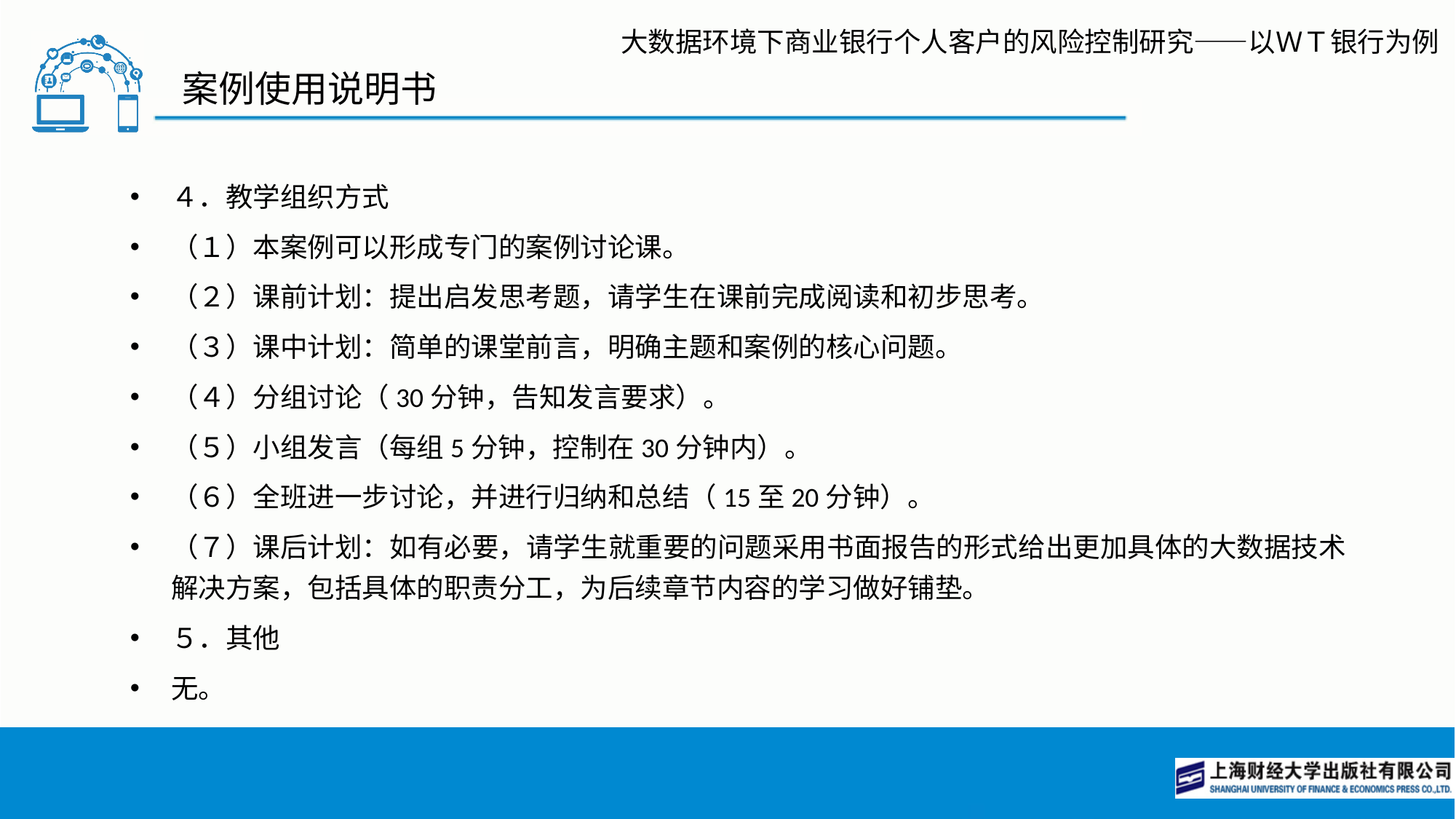

大数据环境下商业银行个人客户的风险控制研究——以ＷＴ银行为例

# 案例使用说明书
４．教学组织方式
（１）本案例可以形成专门的案例讨论课。
（２）课前计划：提出启发思考题，请学生在课前完成阅读和初步思考。
（３）课中计划：简单的课堂前言，明确主题和案例的核心问题。
（４）分组讨论（30分钟，告知发言要求）。
（５）小组发言（每组5分钟，控制在30分钟内）。
（６）全班进一步讨论，并进行归纳和总结（15至20分钟）。
（７）课后计划：如有必要，请学生就重要的问题采用书面报告的形式给出更加具体的大数据技术解决方案，包括具体的职责分工，为后续章节内容的学习做好铺垫。
５．其他
无。